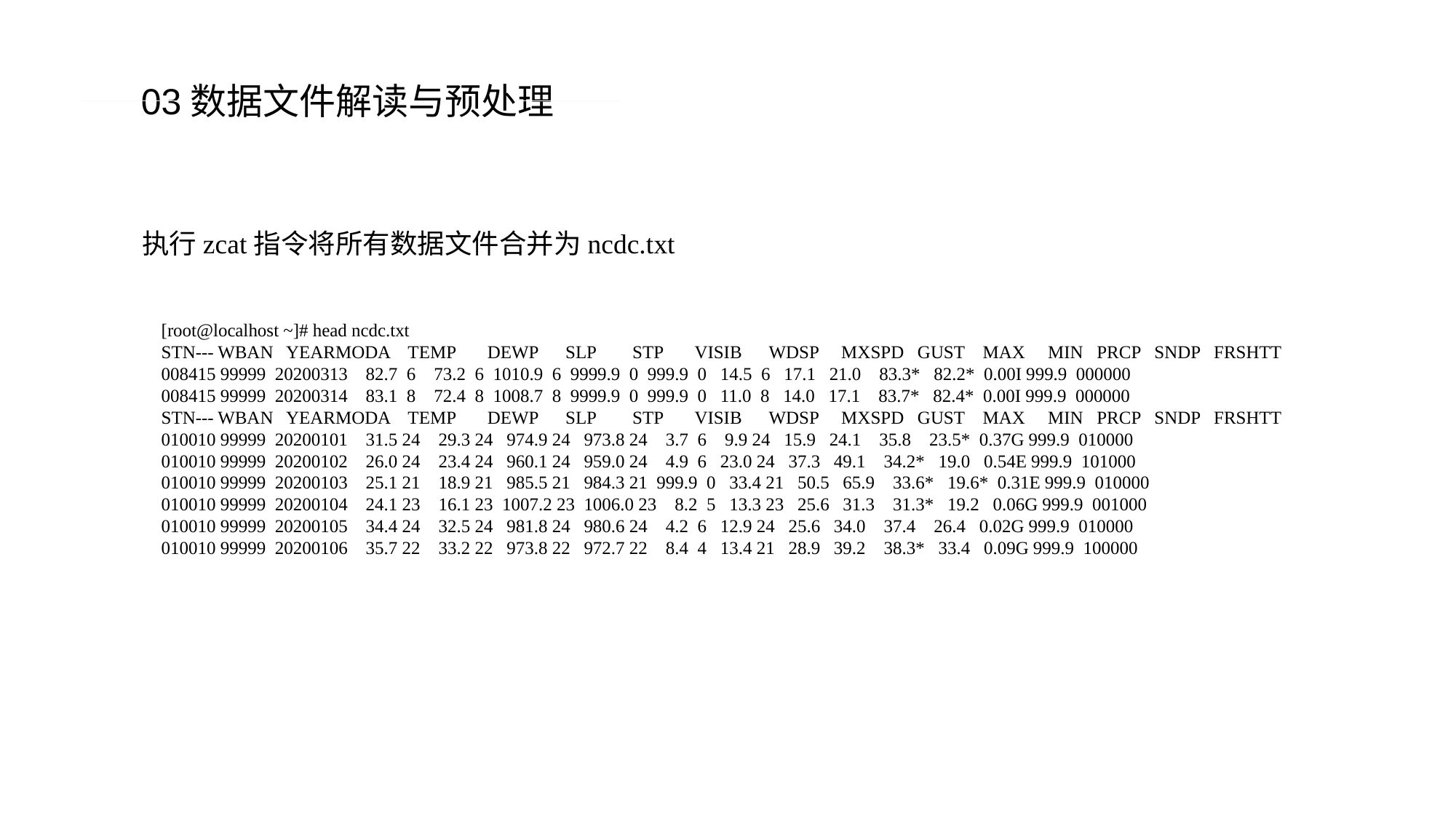

03数据文件解读与预处理
执行zcat指令将所有数据文件合并为ncdc.txt
[root@localhost ~]# head ncdc.txt
STN--- WBAN   YEARMODA    TEMP       DEWP      SLP        STP       VISIB      WDSP     MXSPD   GUST    MAX     MIN   PRCP   SNDP   FRSHTT
008415 99999  20200313    82.7  6    73.2  6  1010.9  6  9999.9  0  999.9  0   14.5  6   17.1   21.0    83.3*   82.2*  0.00I 999.9  000000
008415 99999  20200314    83.1  8    72.4  8  1008.7  8  9999.9  0  999.9  0   11.0  8   14.0   17.1    83.7*   82.4*  0.00I 999.9  000000
STN--- WBAN   YEARMODA    TEMP       DEWP      SLP        STP       VISIB      WDSP     MXSPD   GUST    MAX     MIN   PRCP   SNDP   FRSHTT
010010 99999  20200101    31.5 24    29.3 24   974.9 24   973.8 24    3.7  6    9.9 24   15.9   24.1    35.8    23.5*  0.37G 999.9  010000
010010 99999  20200102    26.0 24    23.4 24   960.1 24   959.0 24    4.9  6   23.0 24   37.3   49.1    34.2*   19.0   0.54E 999.9  101000
010010 99999  20200103    25.1 21    18.9 21   985.5 21   984.3 21  999.9  0   33.4 21   50.5   65.9    33.6*   19.6*  0.31E 999.9  010000
010010 99999  20200104    24.1 23    16.1 23  1007.2 23  1006.0 23    8.2  5   13.3 23   25.6   31.3    31.3*   19.2   0.06G 999.9  001000
010010 99999  20200105    34.4 24    32.5 24   981.8 24   980.6 24    4.2  6   12.9 24   25.6   34.0    37.4    26.4   0.02G 999.9  010000
010010 99999  20200106    35.7 22    33.2 22   973.8 22   972.7 22    8.4  4   13.4 21   28.9   39.2    38.3*   33.4   0.09G 999.9  100000